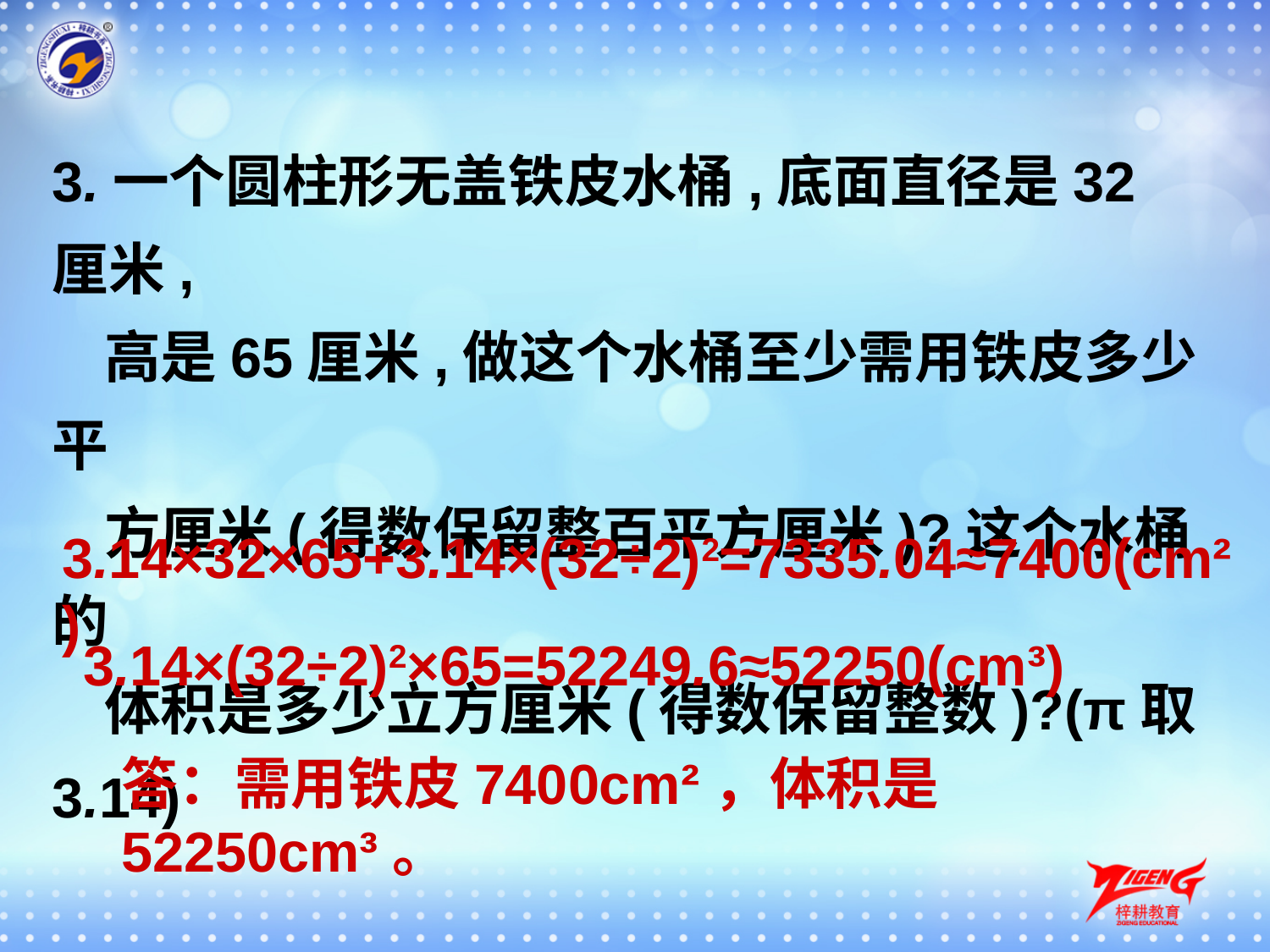

3.一个圆柱形无盖铁皮水桶,底面直径是32厘米,
   高是65厘米,做这个水桶至少需用铁皮多少平
   方厘米(得数保留整百平方厘米)?这个水桶的
   体积是多少立方厘米(得数保留整数)?(π取3.14)
3.14×32×65+3.14×(32÷2)2=7335.04≈7400(cm²)
3.14×(32÷2)2×65=52249.6≈52250(cm³)
答：需用铁皮7400cm²，体积是52250cm³。